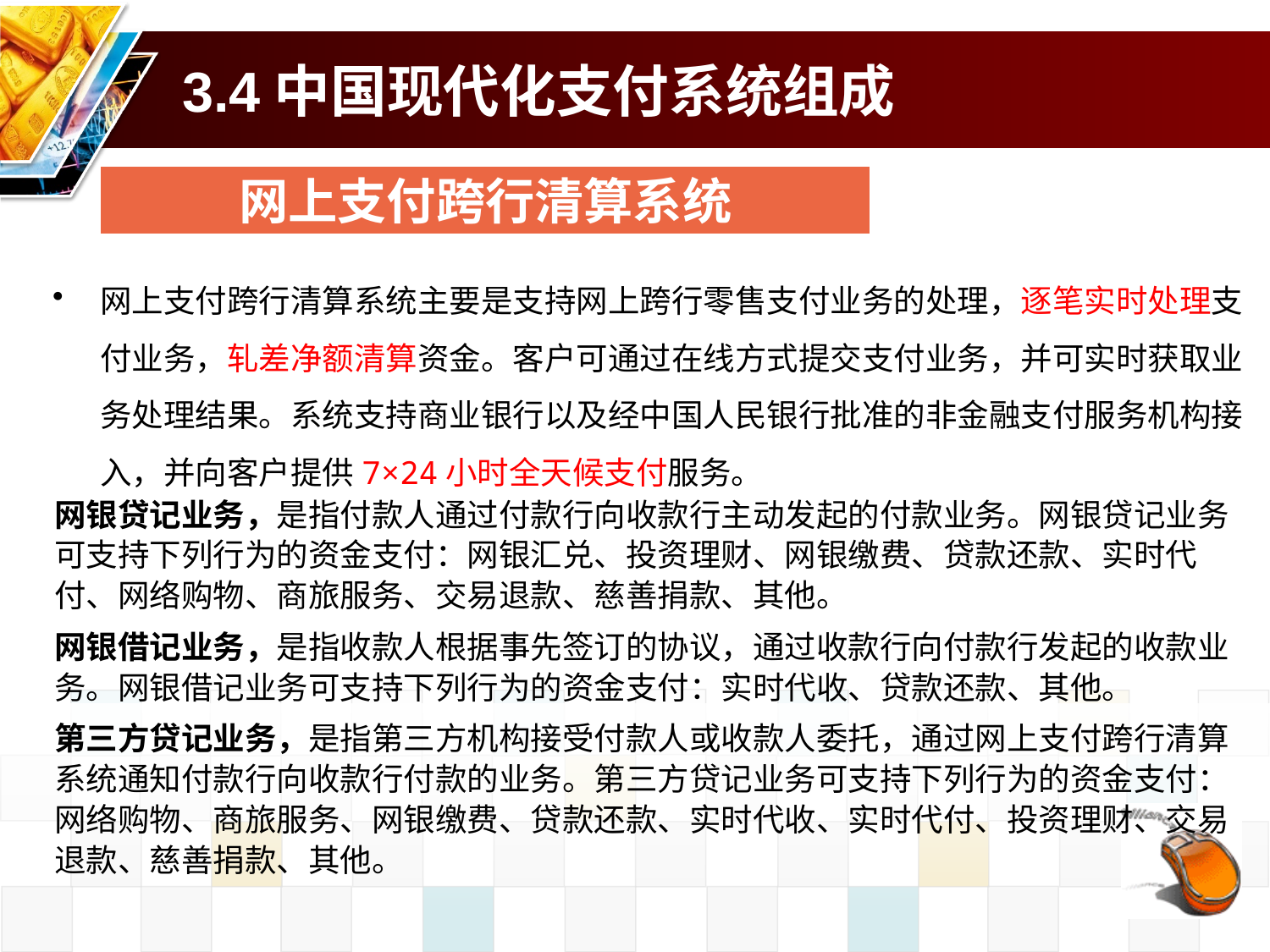

# 3.4中国现代化支付系统组成
网上支付跨行清算系统
网上支付跨行清算系统主要是支持网上跨行零售支付业务的处理，逐笔实时处理支付业务，轧差净额清算资金。客户可通过在线方式提交支付业务，并可实时获取业务处理结果。系统支持商业银行以及经中国人民银行批准的非金融支付服务机构接入，并向客户提供7×24小时全天候支付服务。
网银贷记业务，是指付款人通过付款行向收款行主动发起的付款业务。网银贷记业务可支持下列行为的资金支付：网银汇兑、投资理财、网银缴费、贷款还款、实时代付、网络购物、商旅服务、交易退款、慈善捐款、其他。
网银借记业务，是指收款人根据事先签订的协议，通过收款行向付款行发起的收款业务。网银借记业务可支持下列行为的资金支付：实时代收、贷款还款、其他。
第三方贷记业务，是指第三方机构接受付款人或收款人委托，通过网上支付跨行清算系统通知付款行向收款行付款的业务。第三方贷记业务可支持下列行为的资金支付：网络购物、商旅服务、网银缴费、贷款还款、实时代收、实时代付、投资理财、交易退款、慈善捐款、其他。